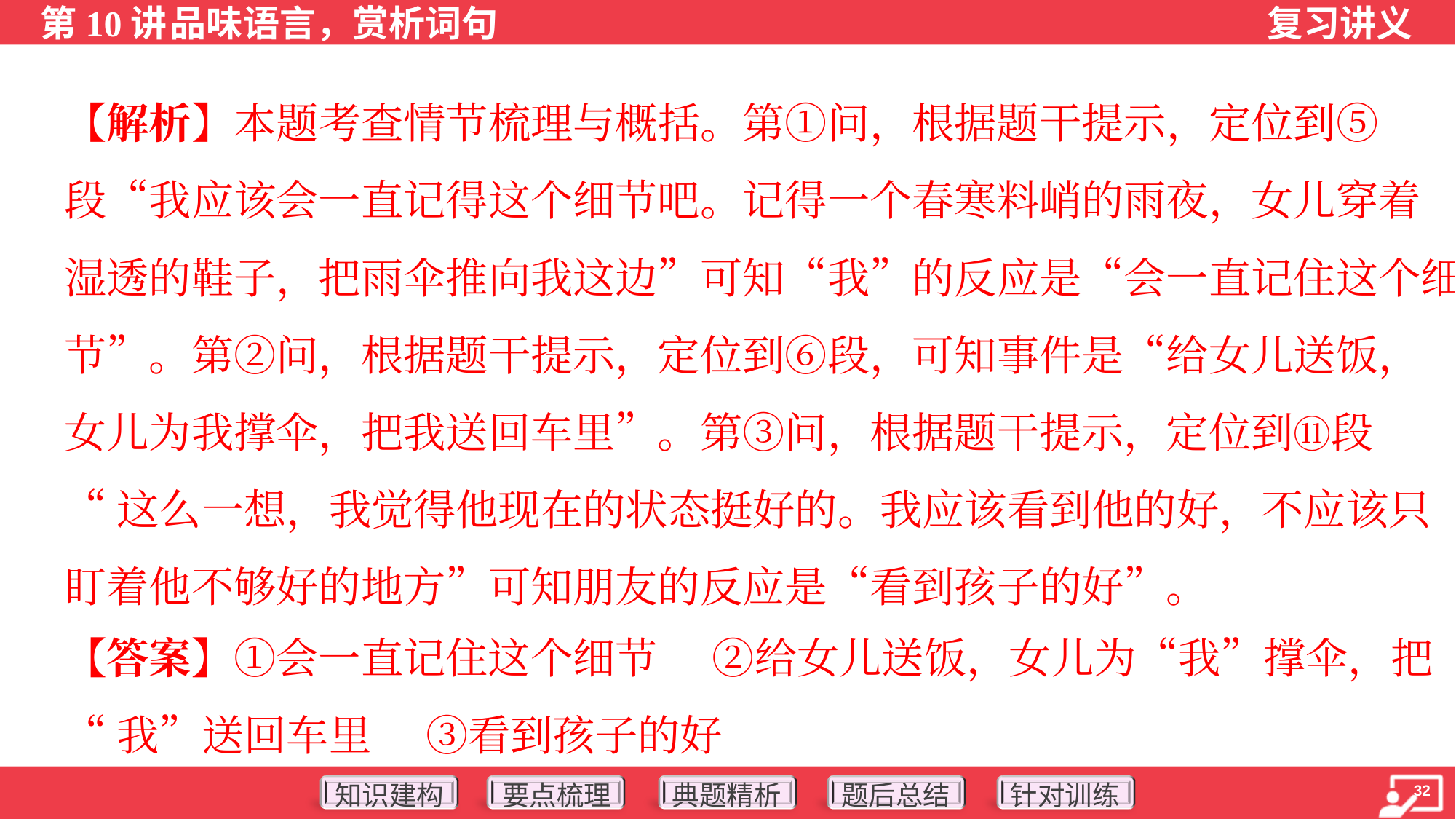

【解析】本题考查情节梳理与概括。第①问，根据题干提示，定位到⑤
段“我应该会一直记得这个细节吧。记得一个春寒料峭的雨夜，女儿穿着
湿透的鞋子，把雨伞推向我这边”可知“我”的反应是“会一直记住这个细
节”。第②问，根据题干提示，定位到⑥段，可知事件是“给女儿送饭，
女儿为我撑伞，把我送回车里”。第③问，根据题干提示，定位到⑪段
“这么一想，我觉得他现在的状态挺好的。我应该看到他的好，不应该只
盯着他不够好的地方”可知朋友的反应是“看到孩子的好”。
【答案】①会一直记住这个细节     ②给女儿送饭，女儿为“我”撑伞，把
“我”送回车里     ③看到孩子的好